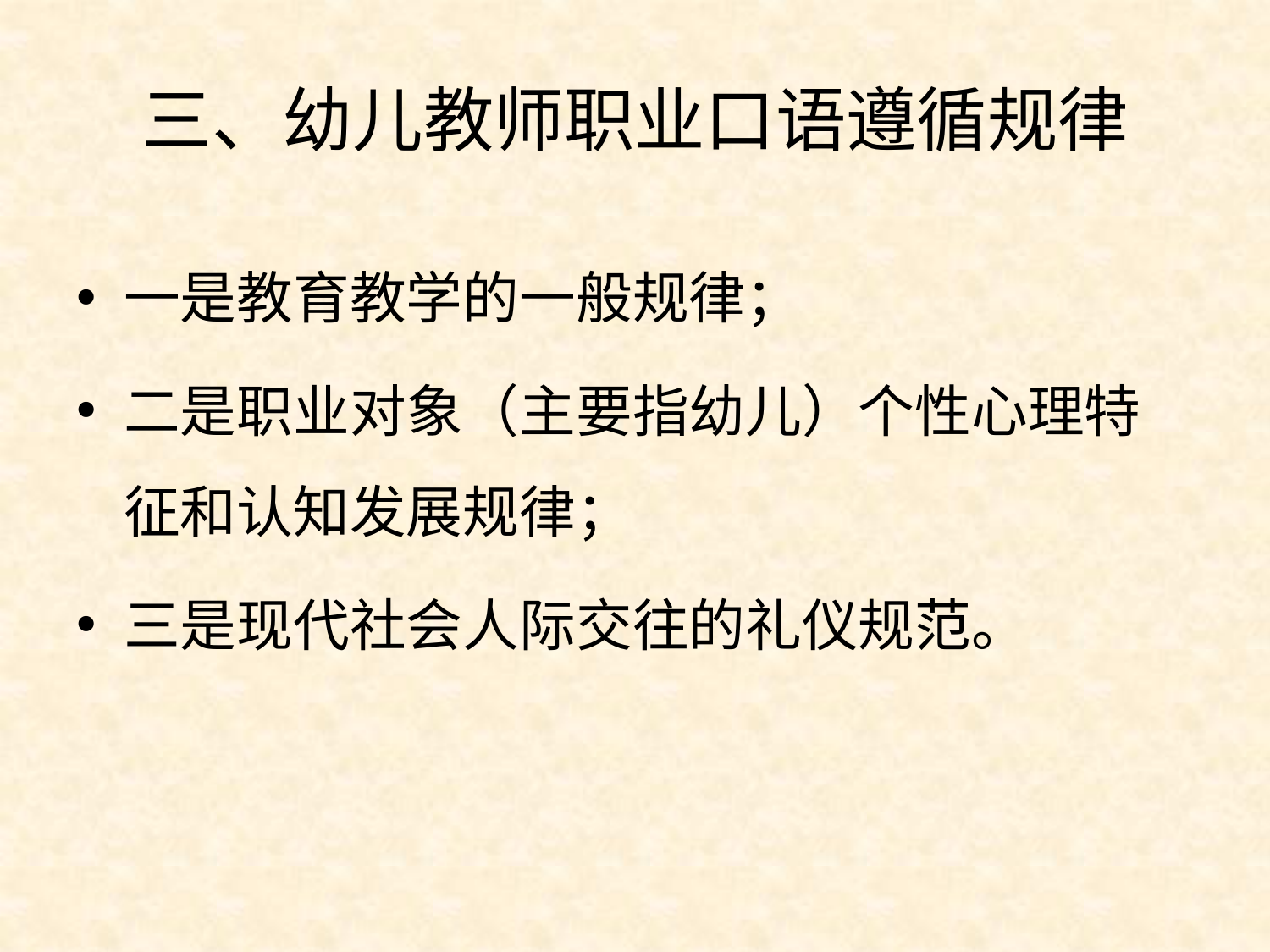

# 三、幼儿教师职业口语遵循规律
一是教育教学的一般规律；
二是职业对象（主要指幼儿）个性心理特征和认知发展规律；
三是现代社会人际交往的礼仪规范。